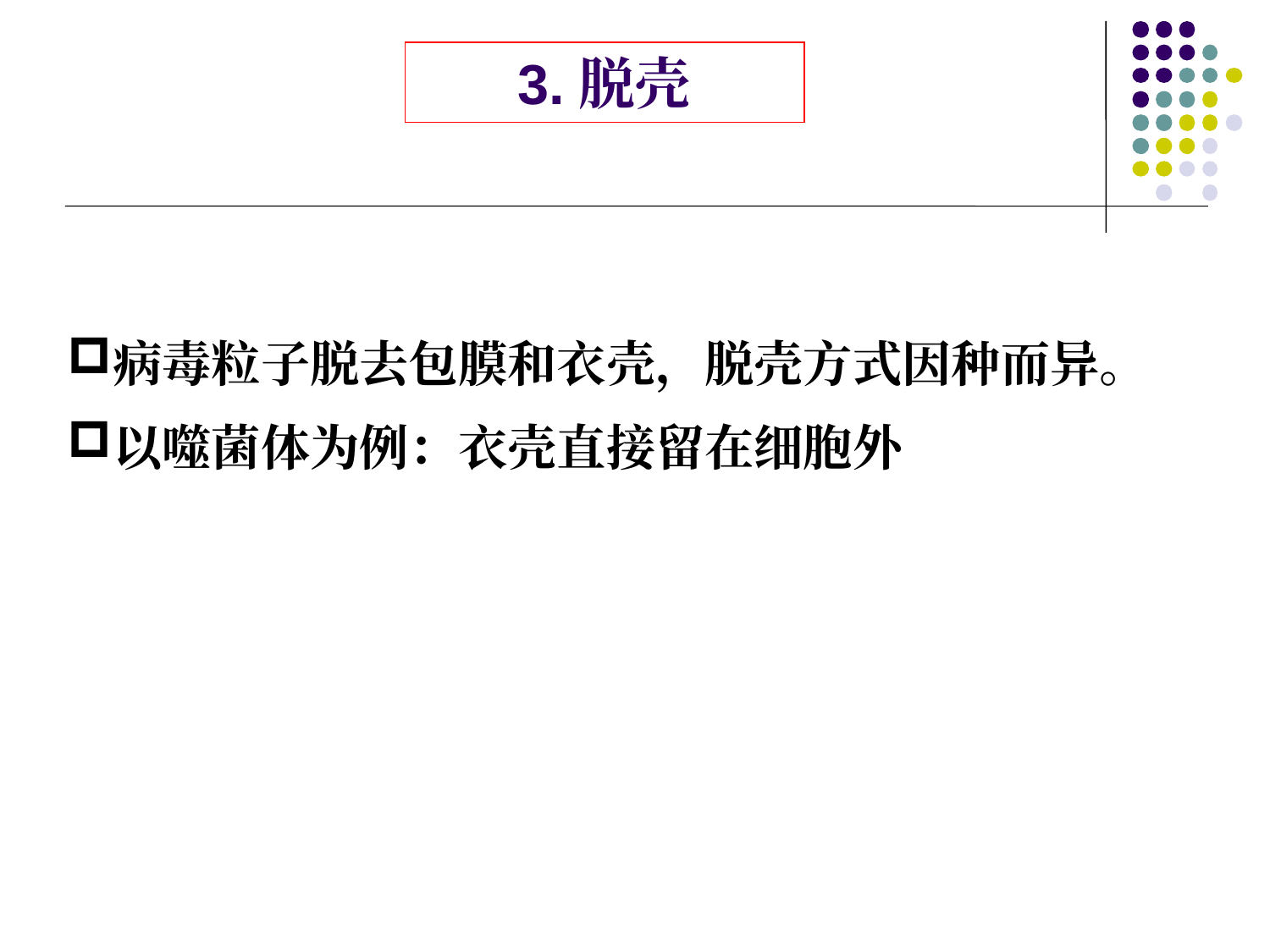

3.脱壳
病毒粒子脱去包膜和衣壳，脱壳方式因种而异。
以噬菌体为例：衣壳直接留在细胞外